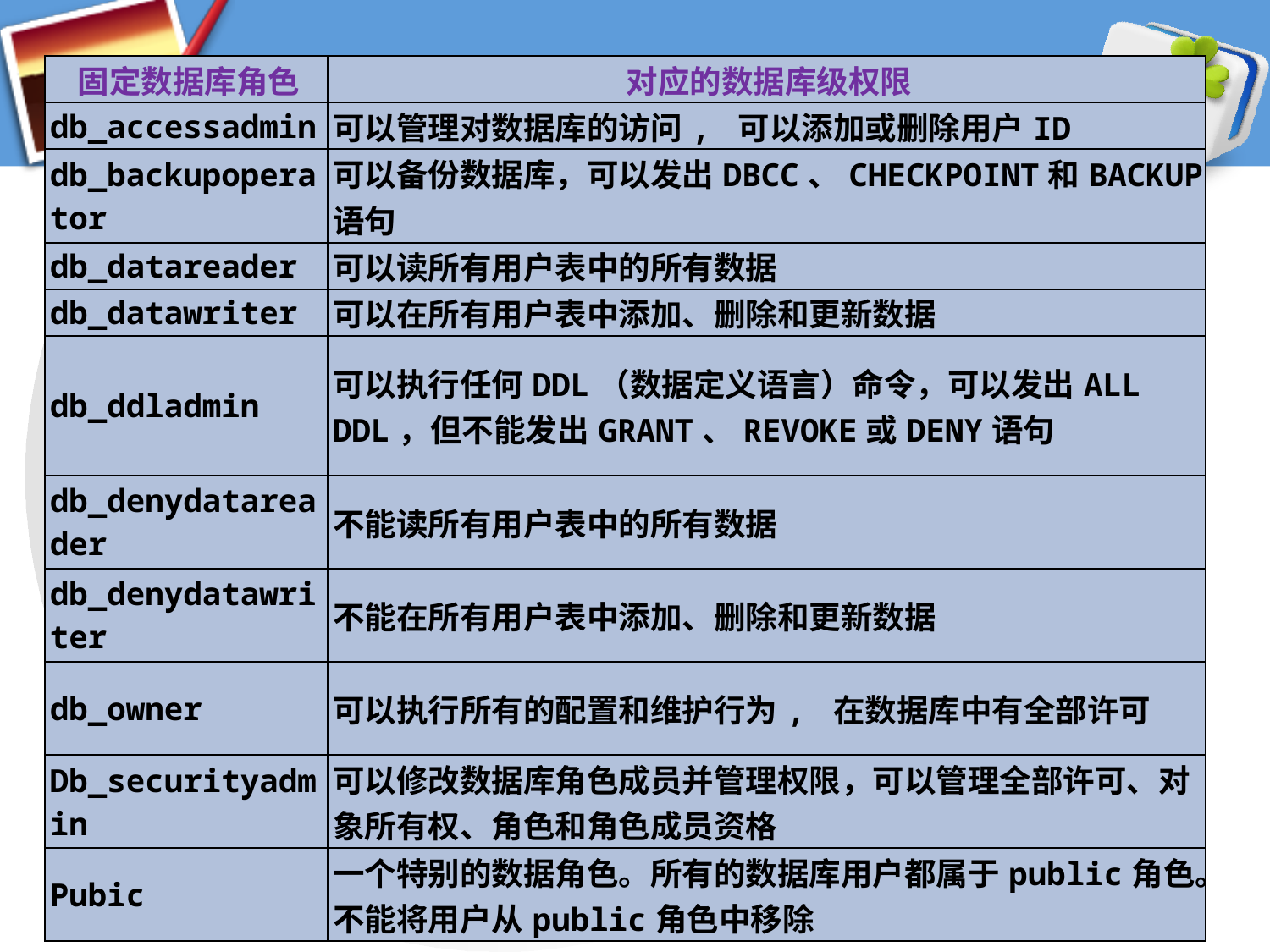

# 任务2    (续)
| 固定数据库角色 | 对应的数据库级权限 |
| --- | --- |
| db\_accessadmin | 可以管理对数据库的访问, 可以添加或删除用户ID |
| db\_backupoperator | 可以备份数据库，可以发出DBCC、CHECKPOINT和BACKUP语句 |
| db­\_datareader | 可以读所有用户表中的所有数据 |
| db\_datawriter | 可以在所有用户表中添加、删除和更新数据 |
| db­\_ddladmin | 可以执行任何DDL（数据定义语言）命令，可以发出ALL DDL，但不能发出GRANT、REVOKE或DENY语句 |
| db\_denydatareader | 不能读所有用户表中的所有数据 |
| db\_denydatawriter | 不能在所有用户表中添加、删除和更新数据 |
| db\_owner | 可以执行所有的配置和维护行为, 在数据库中有全部许可 |
| Db\_securityadmin | 可以修改数据库角色成员并管理权限，可以管理全部许可、对象所有权、角色和角色成员资格 |
| Pubic | 一个特别的数据角色。所有的数据库用户都属于public角色。不能将用户从public角色中移除 |
40